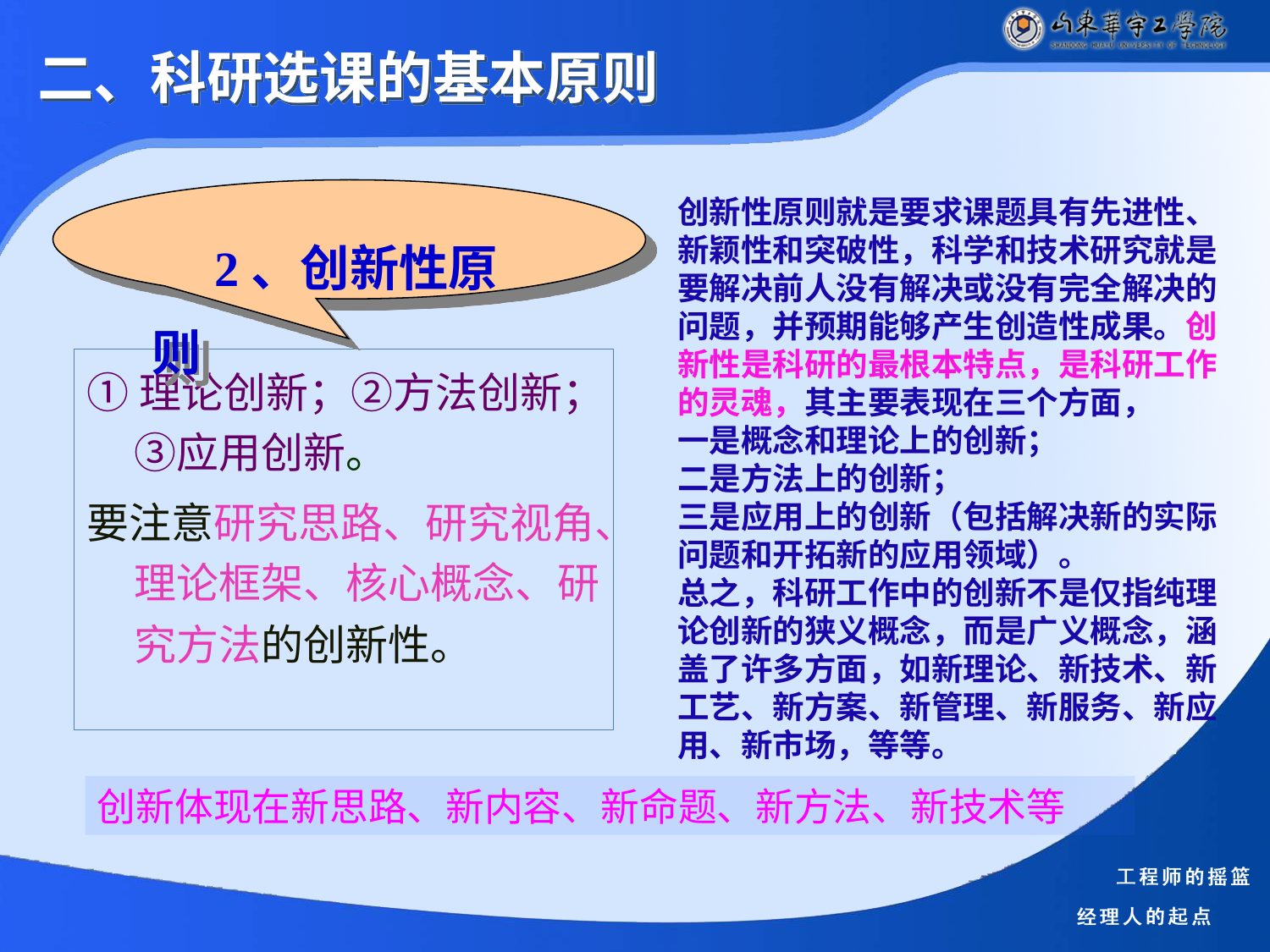

二、科研选课的基本原则
    2、创新性原则
创新性原则就是要求课题具有先进性、
新颖性和突破性，科学和技术研究就是要解决前人没有解决或没有完全解决的问题，并预期能够产生创造性成果。创新性是科研的最根本特点，是科研工作的灵魂，其主要表现在三个方面，
一是概念和理论上的创新；
二是方法上的创新；
三是应用上的创新（包括解决新的实际问题和开拓新的应用领域）。
总之，科研工作中的创新不是仅指纯理论创新的狭义概念，而是广义概念，涵盖了许多方面，如新理论、新技术、新工艺、新方案、新管理、新服务、新应用、新市场，等等。
①理论创新；②方法创新；③应用创新。
要注意研究思路、研究视角、理论框架、核心概念、研究方法的创新性。
创新体现在新思路、新内容、新命题、新方法、新技术等